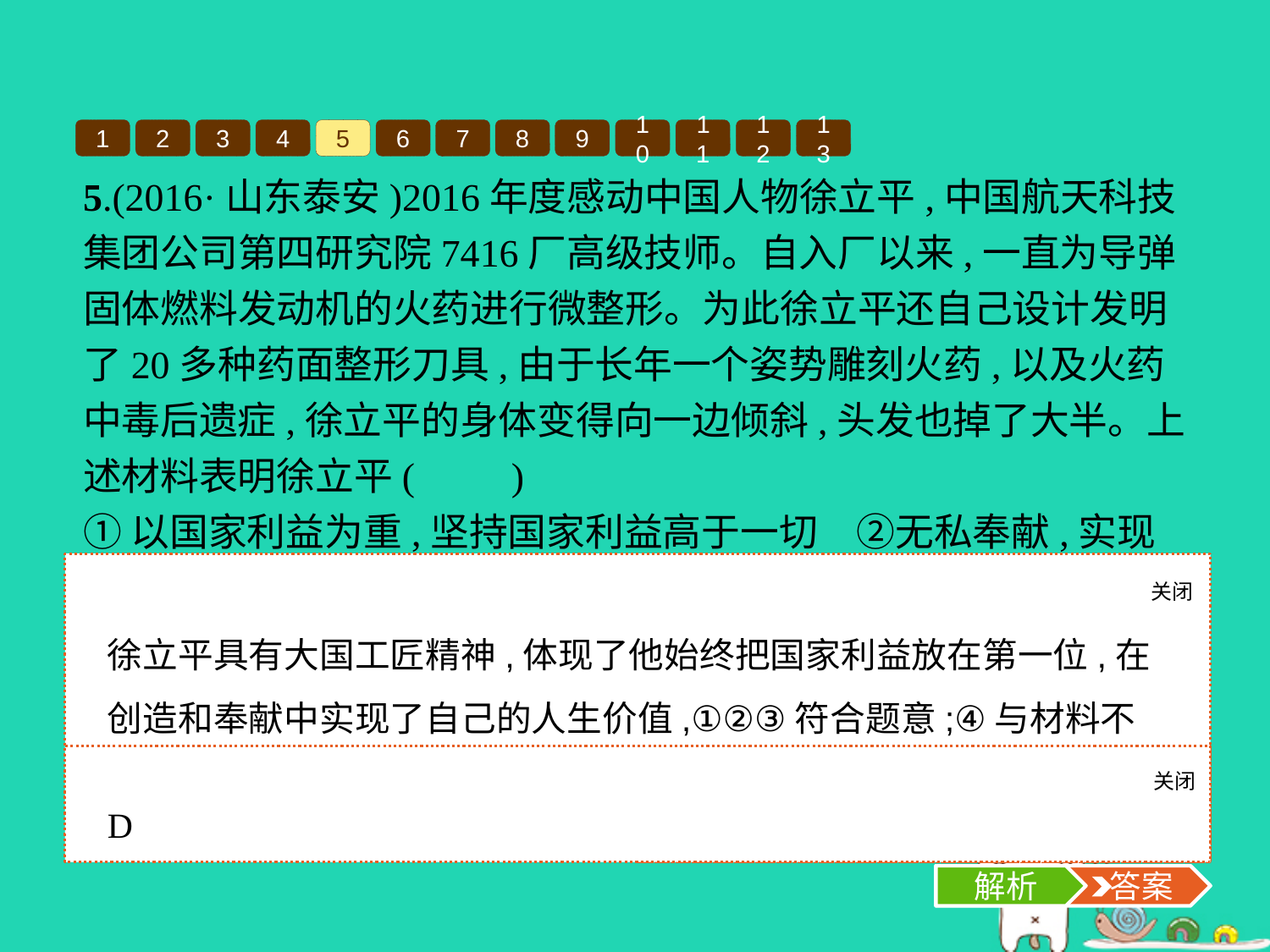

1
2
3
4
5
6
7
8
9
10
11
12
13
5.(2016·山东泰安)2016年度感动中国人物徐立平,中国航天科技集团公司第四研究院7416厂高级技师。自入厂以来,一直为导弹固体燃料发动机的火药进行微整形。为此徐立平还自己设计发明了20多种药面整形刀具,由于长年一个姿势雕刻火药,以及火药中毒后遗症,徐立平的身体变得向一边倾斜,头发也掉了大半。上述材料表明徐立平(　　)
①以国家利益为重,坚持国家利益高于一切　②无私奉献,实现自己的人生价值　③具有精益求精的工匠精神　④自立自强、助人为乐
A.①②③④	B.①②④
C.②③④	D.①②③

关闭
解析

徐立平具有大国工匠精神,体现了他始终把国家利益放在第一位,在创造和奉献中实现了自己的人生价值,①②③符合题意;④与材料不符,应排除。故选D项。

关闭
解析
  答案

D
解析
  答案